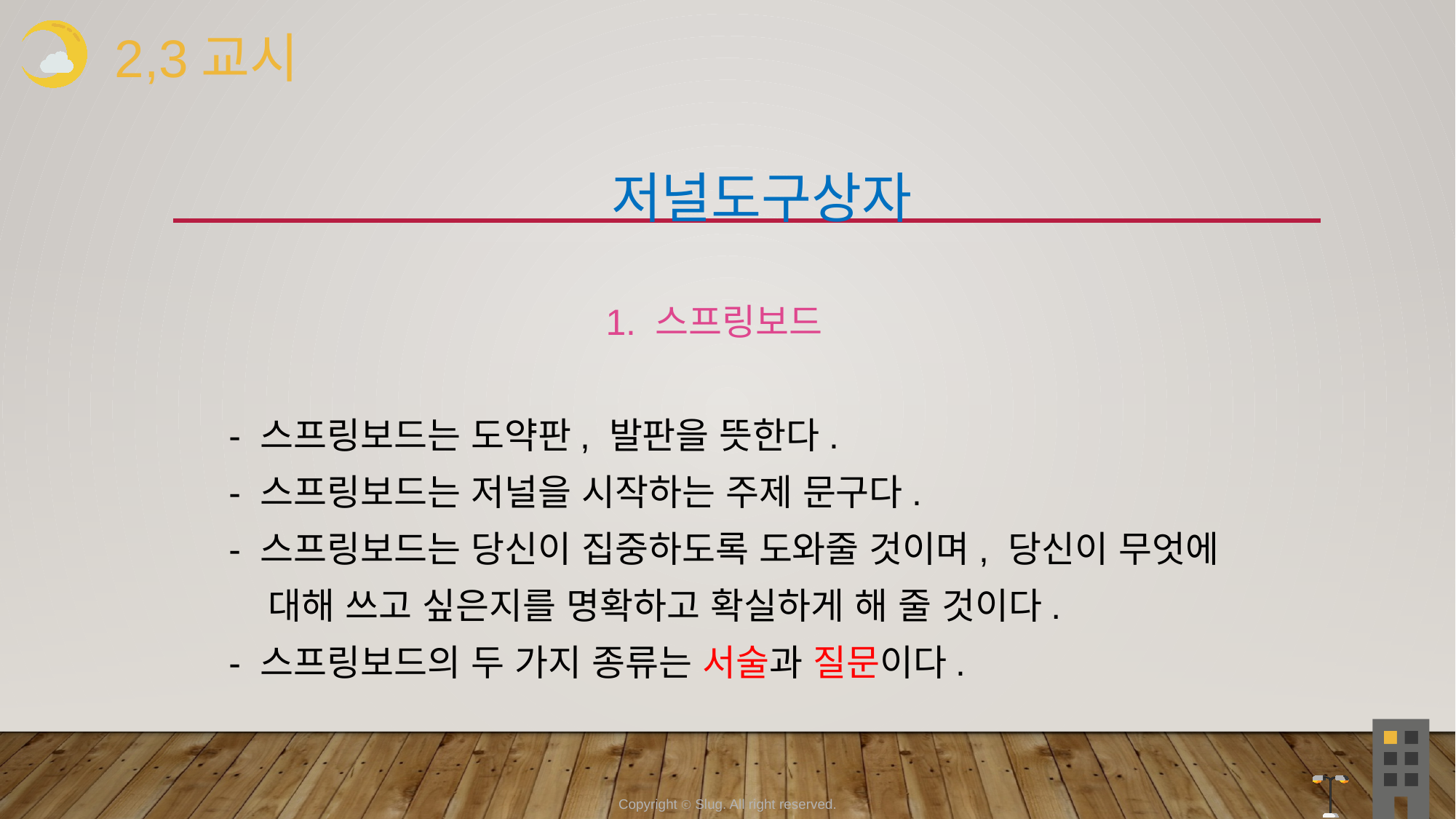

2,3교시

 저널도구상자

                                       1. 스프링보드

  - 스프링보드는 도약판, 발판을 뜻한다.
  - 스프링보드는 저널을 시작하는 주제 문구다.
  - 스프링보드는 당신이 집중하도록 도와줄 것이며, 당신이 무엇에
     대해 쓰고 싶은지를 명확하고 확실하게 해 줄 것이다.
  - 스프링보드의 두 가지 종류는 서술과 질문이다.

Copyright ⓒ Slug. All right reserved.